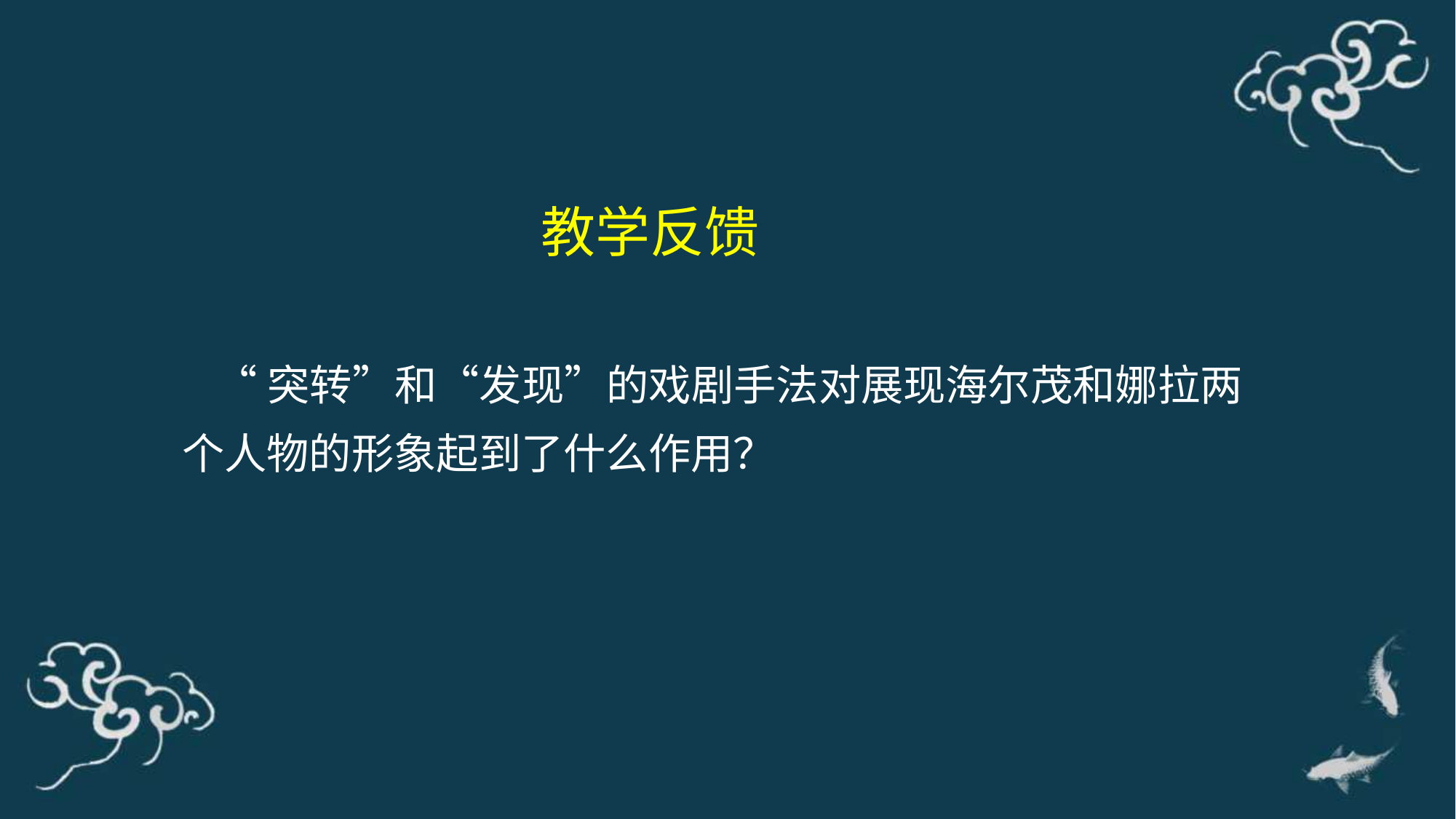

教学反馈
    “突转”和“发现”的戏剧手法对展现海尔茂和娜拉两个人物的形象起到了什么作用？